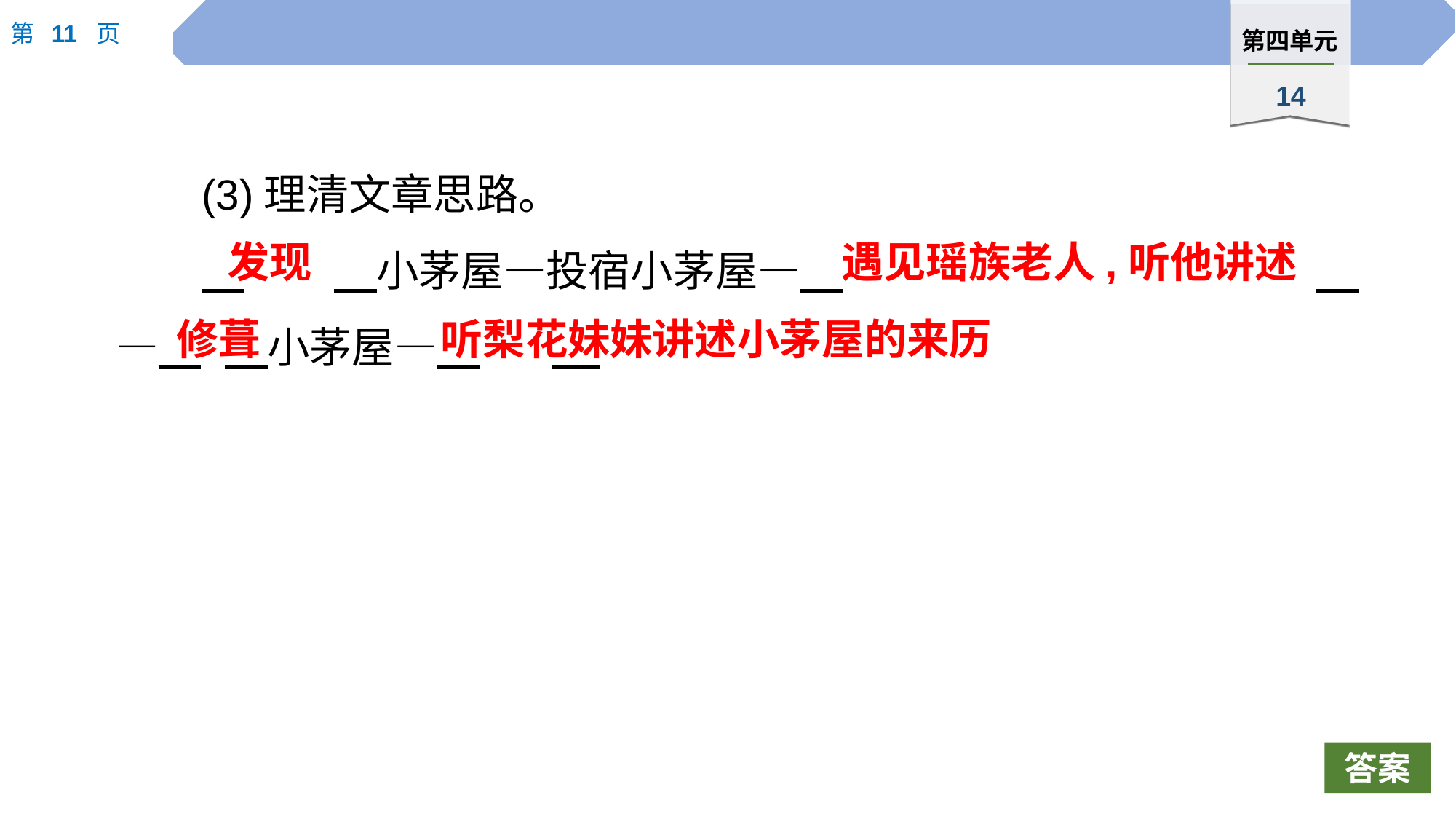

(3)理清文章思路。
　	　小茅屋—投宿小茅屋—　					　—　	　小茅屋—

发现
遇见瑶族老人,听他讲述
修葺
听梨花妹妹讲述小茅屋的来历
答案